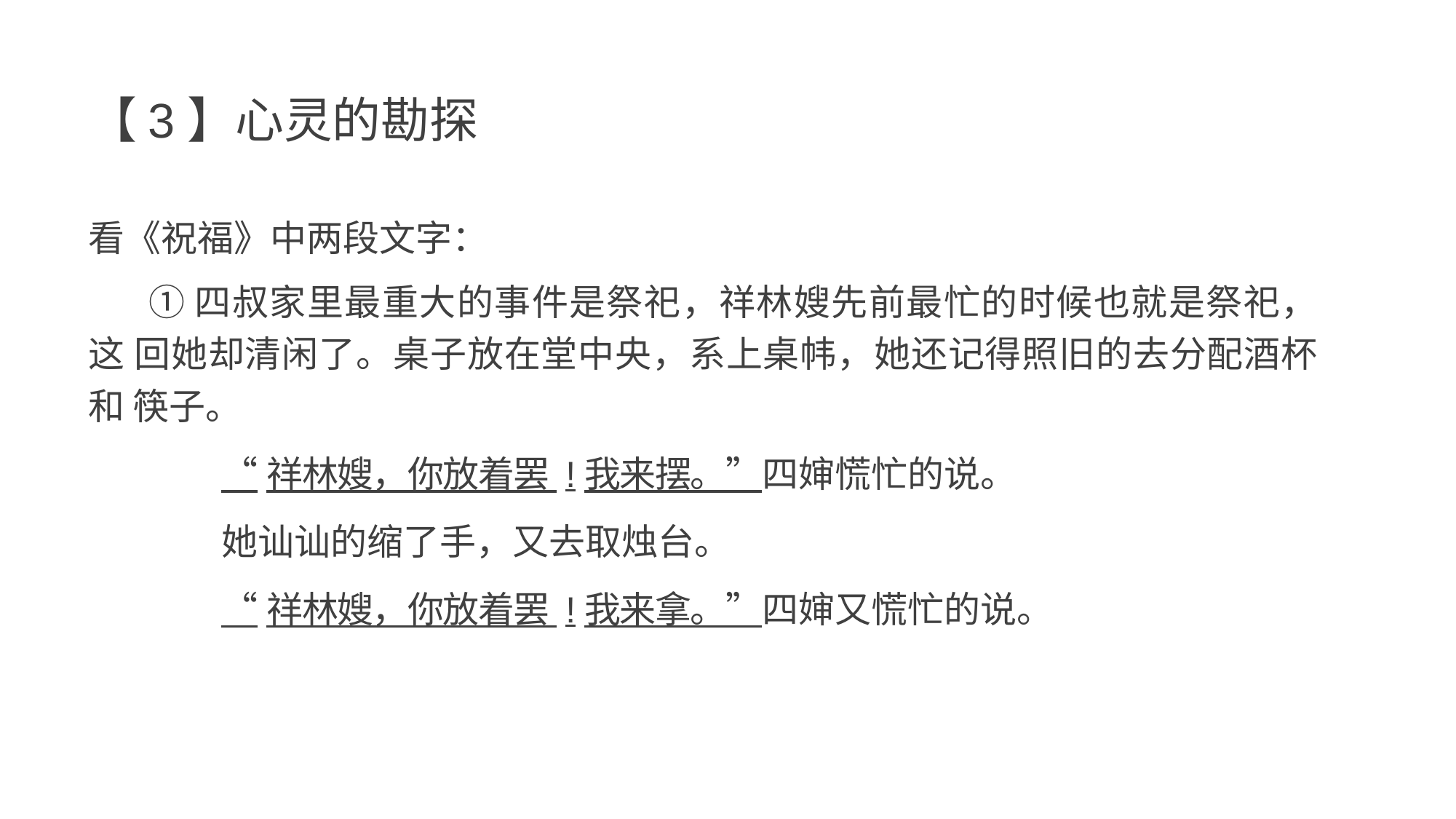

【3】心灵的勘探
看《祝福》中两段文字：
①四叔家里最重大的事件是祭祀，祥林嫂先前最忙的时候也就是祭祀，这 回她却清闲了。桌子放在堂中央，系上桌帏，她还记得照旧的去分配酒杯和 筷子。
“祥林嫂，你放着罢 !我来摆。”四婶慌忙的说。
她讪讪的缩了手，又去取烛台。
“祥林嫂，你放着罢 !我来拿。”四婶又慌忙的说。